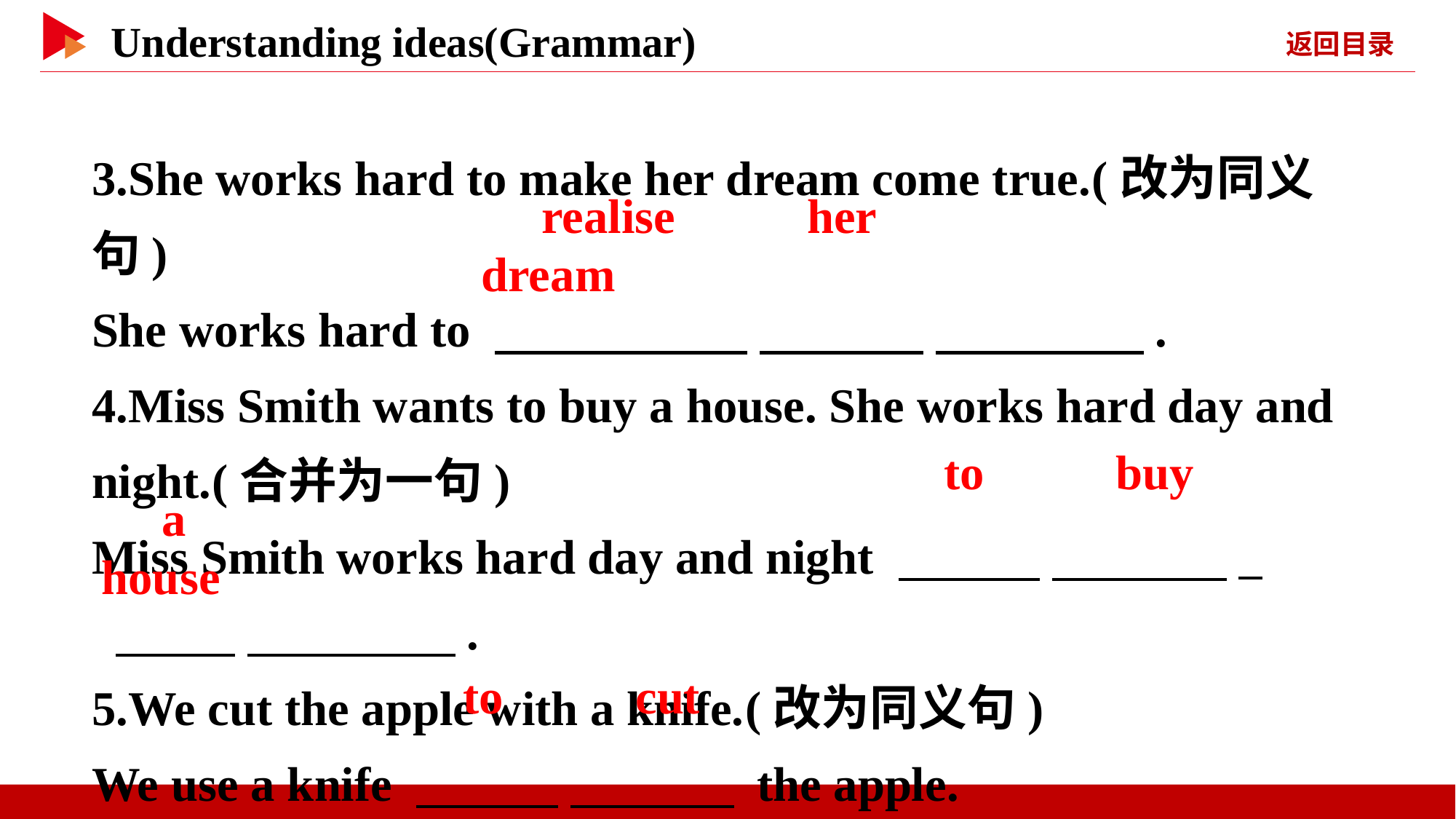

3.She works hard to make her dream come true.(改为同义句)
She works hard to 　              　 　      　 　          　.
4.Miss Smith wants to buy a house. She works hard day and night.(合并为一句)
Miss Smith works hard day and night 　    　 　      　 _
 　  　 　          　.
5.We cut the apple with a knife.(改为同义句)
We use a knife 　    　 　      　 the apple.
　realise　 　her　 　dream
　to　 　buy
　a　 　house
　to　 　cut